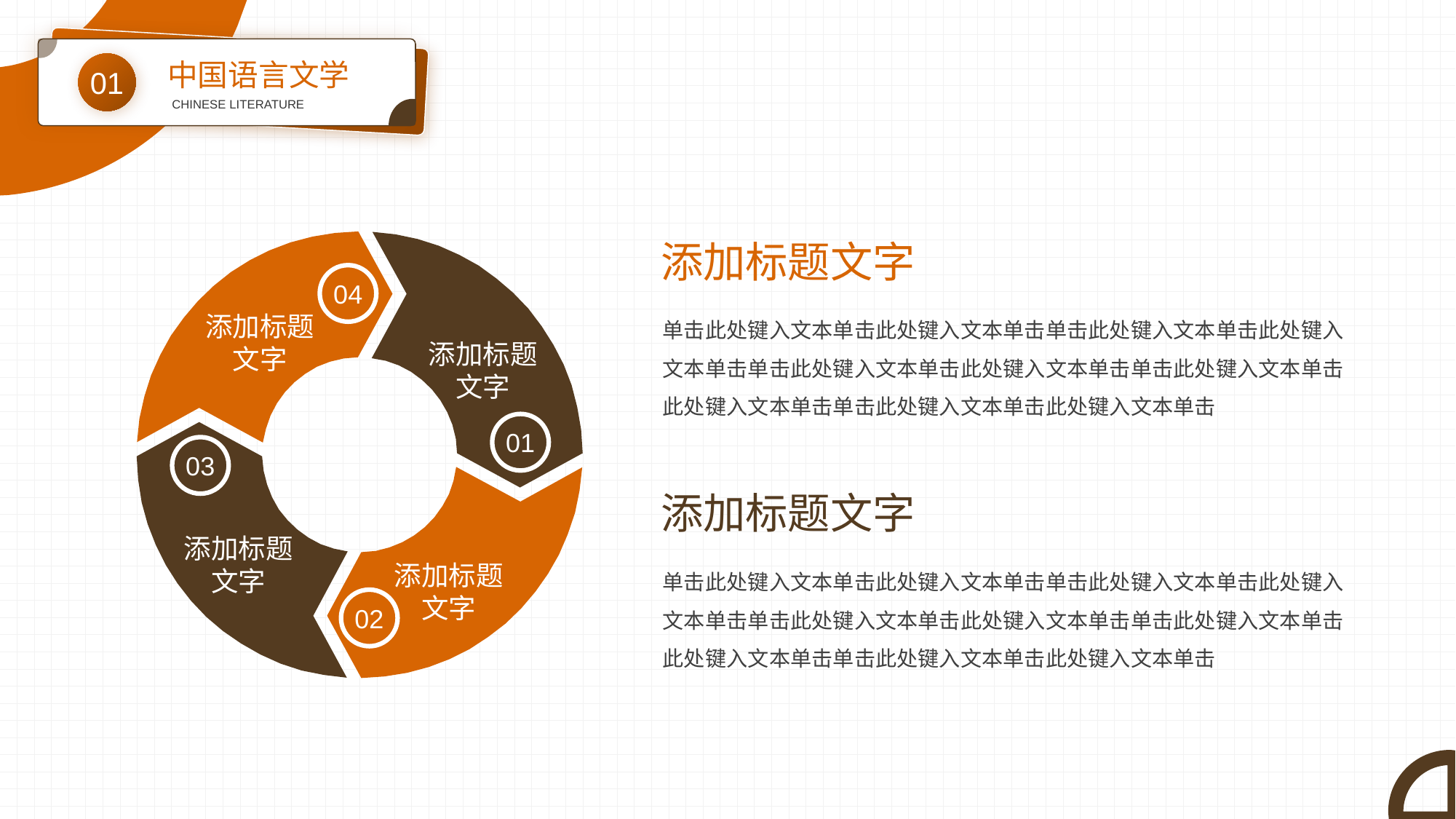

中国语言文学

01
CHINESE LITERATURE

添加标题文字
单击此处键入文本单击此处键入文本单击单击此处键入文本单击此处键入文本单击单击此处键入文本单击此处键入文本单击单击此处键入文本单击此处键入文本单击单击此处键入文本单击此处键入文本单击

04
添加标题文字
添加标题文字
01

03

添加标题文字
添加标题文字
02
添加标题文字
单击此处键入文本单击此处键入文本单击单击此处键入文本单击此处键入文本单击单击此处键入文本单击此处键入文本单击单击此处键入文本单击此处键入文本单击单击此处键入文本单击此处键入文本单击